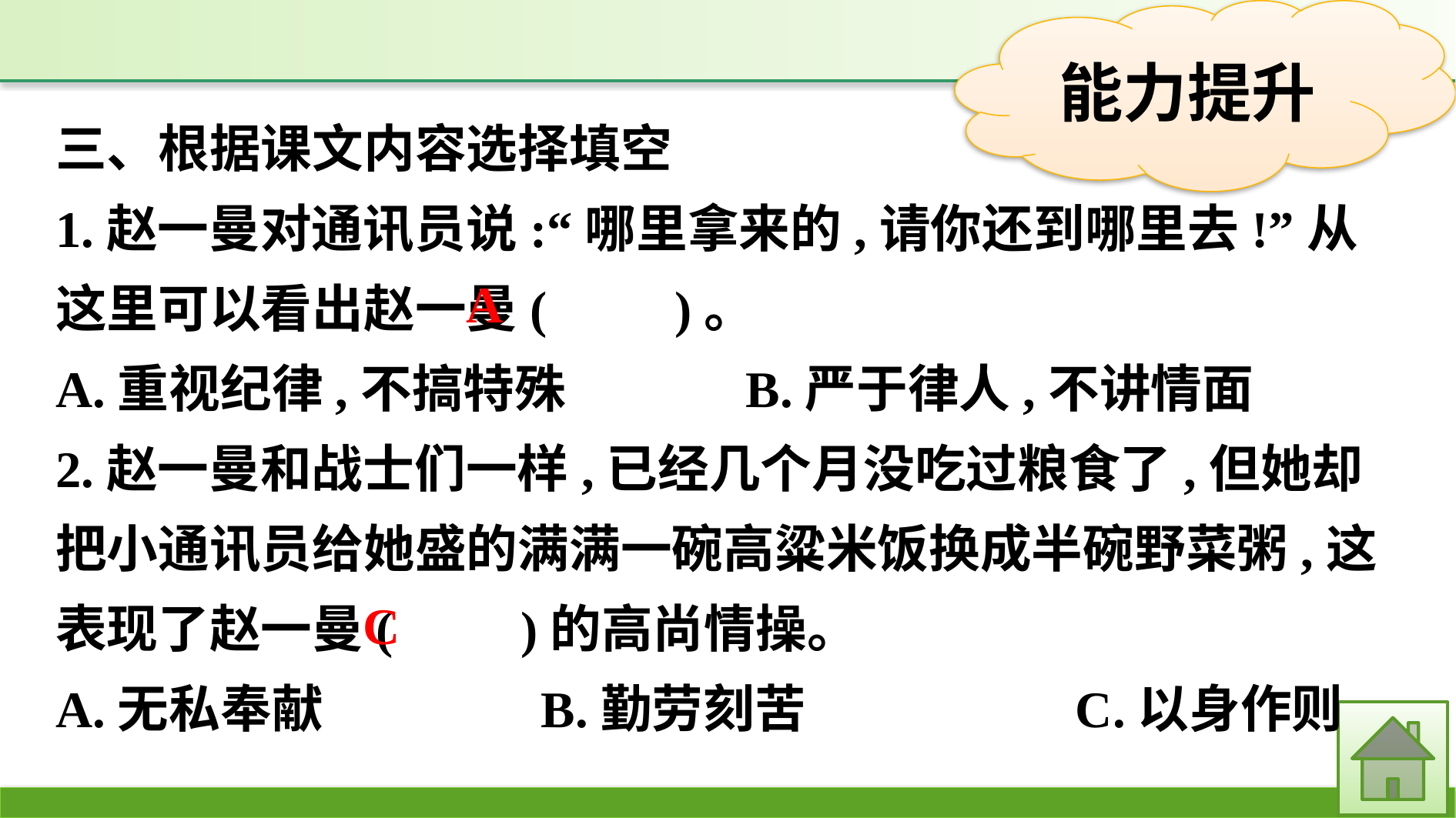

三、根据课文内容选择填空
1.赵一曼对通讯员说:“哪里拿来的,请你还到哪里去!”从这里可以看出赵一曼(　　)。
A.重视纪律,不搞特殊　　 　B.严于律人,不讲情面
2.赵一曼和战士们一样,已经几个月没吃过粮食了,但她却把小通讯员给她盛的满满一碗高粱米饭换成半碗野菜粥,这表现了赵一曼(　　)的高尚情操。
A.无私奉献　　　　B.勤劳刻苦　　　　　C.以身作则
A
C